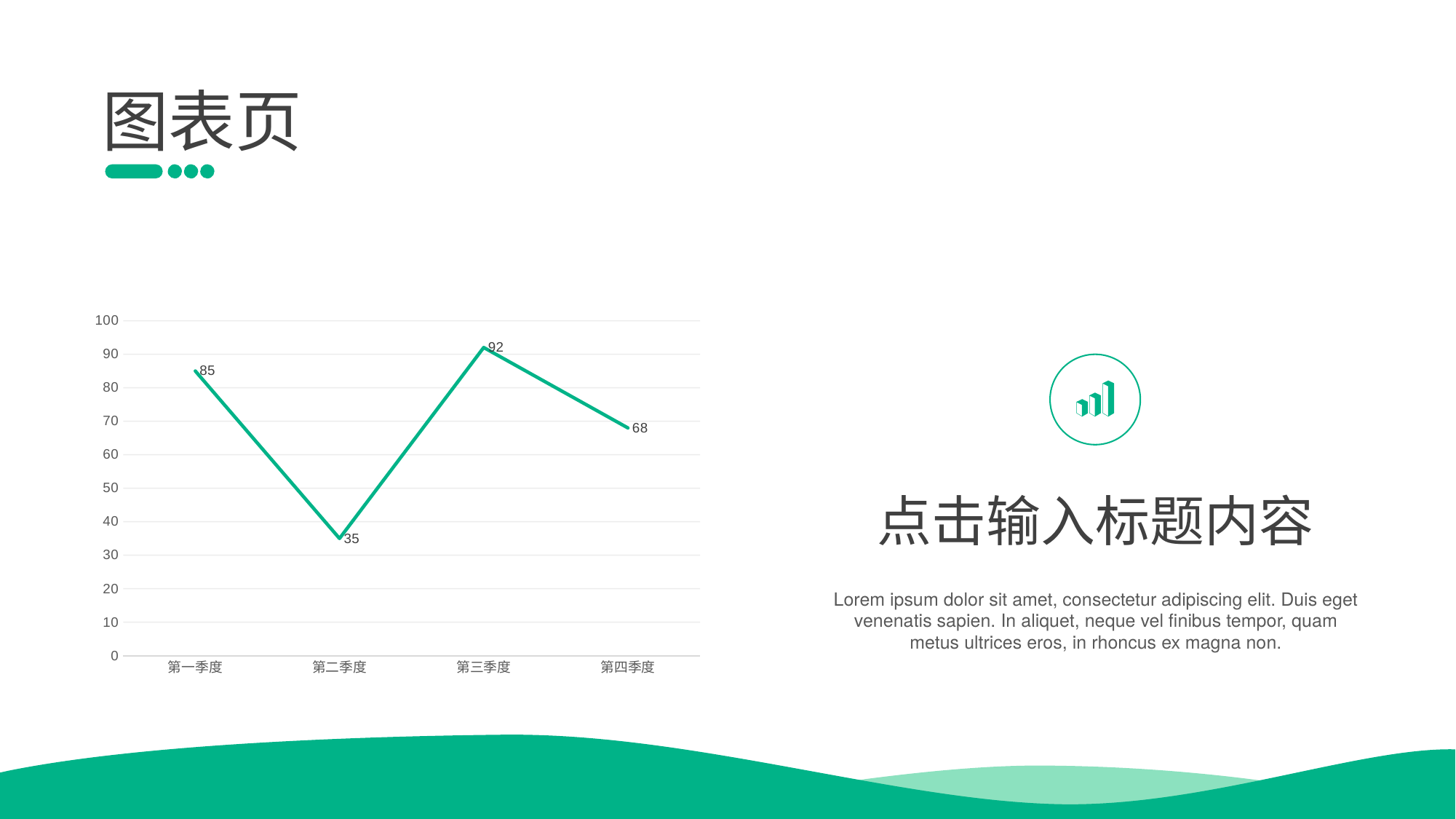

图表页

### Chart

| Category |  |
|---|---|
| 第一季度 | 85.0 |
| 第二季度 | 35.0 |
| 第三季度 | 92.0 |
| 第四季度 | 68.0 |

点击输入标题内容
Lorem ipsum dolor sit amet, consectetur adipiscing elit. Duis eget venenatis sapien. In aliquet, neque vel finibus tempor, quam metus ultrices eros, in rhoncus ex magna non.